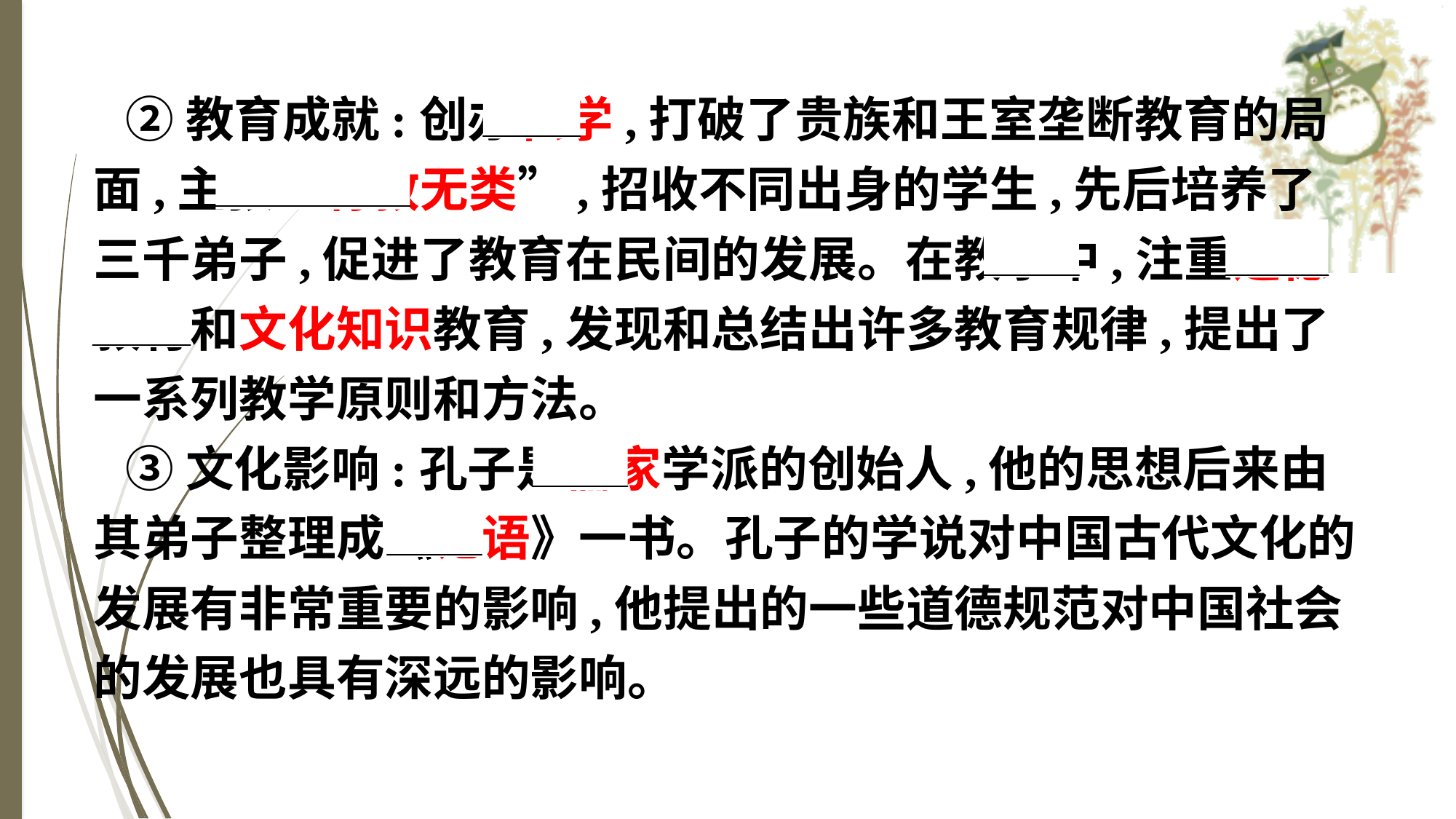

②教育成就:创办私学,打破了贵族和王室垄断教育的局面,主张“有教无类”,招收不同出身的学生,先后培养了三千弟子,促进了教育在民间的发展。在教学中,注重道德教育和文化知识教育,发现和总结出许多教育规律,提出了一系列教学原则和方法。
③文化影响:孔子是儒家学派的创始人,他的思想后来由其弟子整理成《论语》一书。孔子的学说对中国古代文化的发展有非常重要的影响,他提出的一些道德规范对中国社会的发展也具有深远的影响。